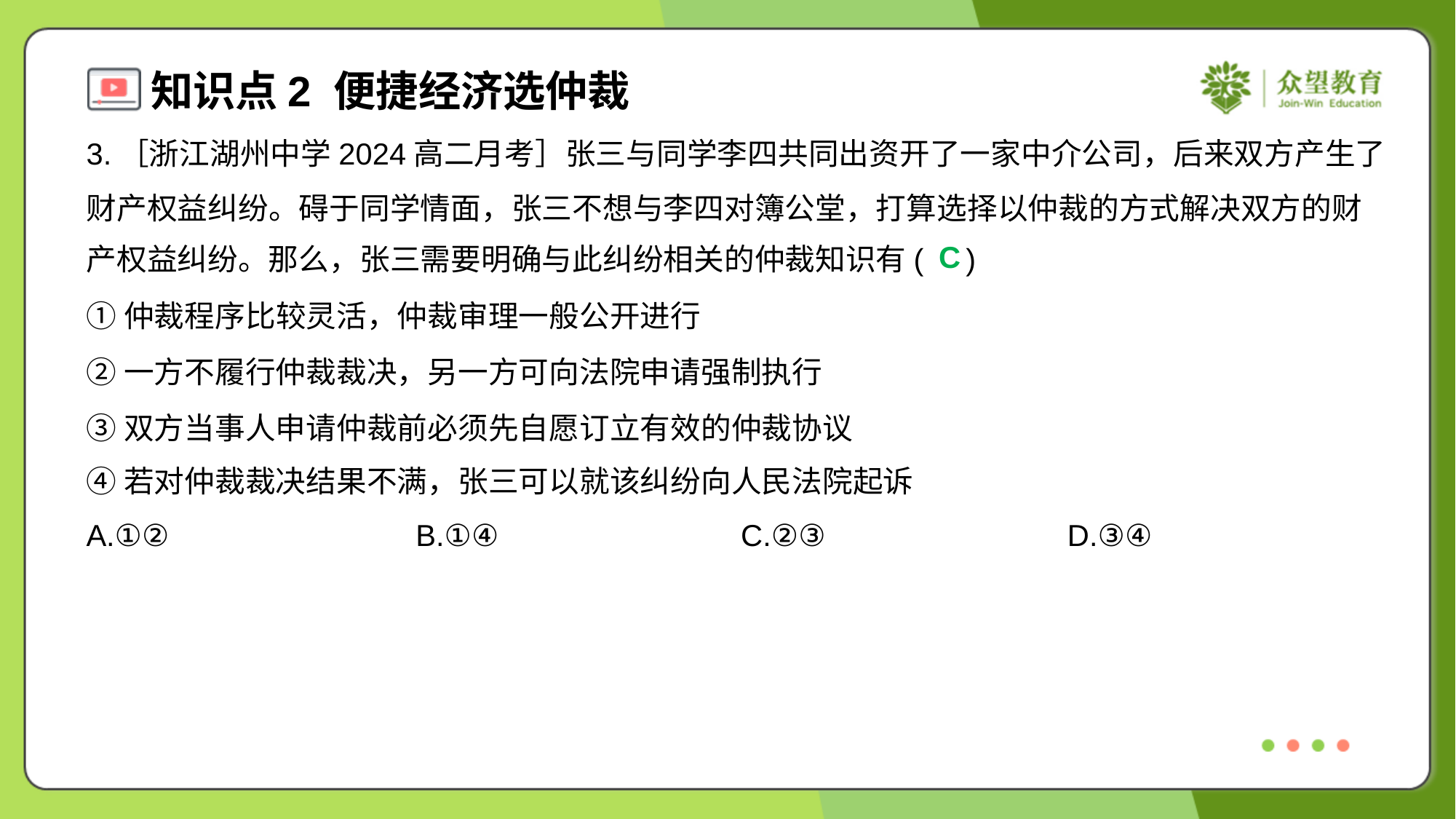

3.［浙江湖州中学2024高二月考］张三与同学李四共同出资开了一家中介公司，后来双方产生了
财产权益纠纷。碍于同学情面，张三不想与李四对簿公堂，打算选择以仲裁的方式解决双方的财
产权益纠纷。那么，张三需要明确与此纠纷相关的仲裁知识有(     )
C
①仲裁程序比较灵活，仲裁审理一般公开进行
②一方不履行仲裁裁决，另一方可向法院申请强制执行
③双方当事人申请仲裁前必须先自愿订立有效的仲裁协议
④若对仲裁裁决结果不满，张三可以就该纠纷向人民法院起诉
A.①②	B.①④	C.②③	D.③④